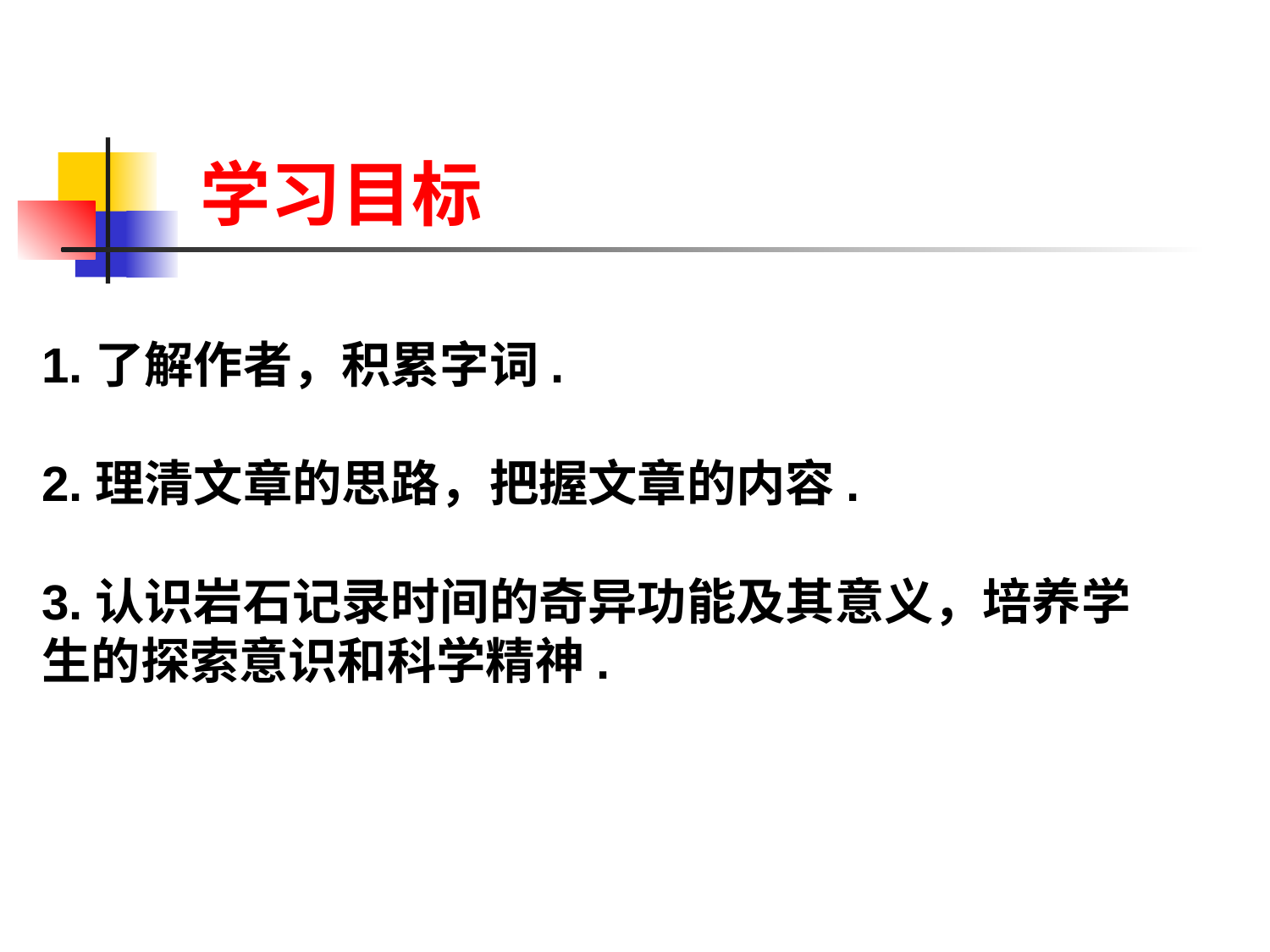

学习目标

1.了解作者，积累字词.

2.理清文章的思路，把握文章的内容.

3.认识岩石记录时间的奇异功能及其意义，培养学生的探索意识和科学精神.